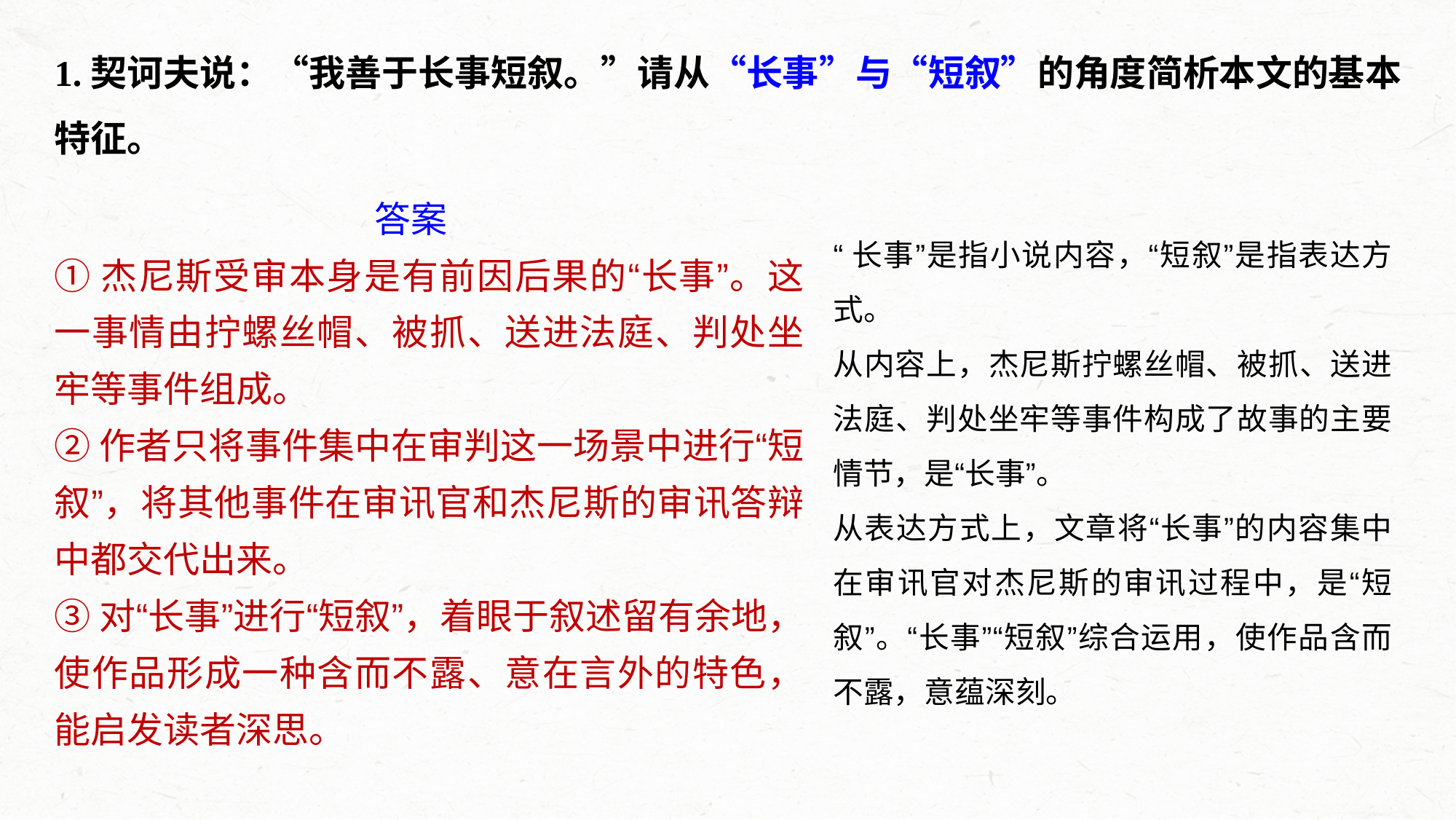

1.契诃夫说：“我善于长事短叙。”请从“长事”与“短叙”的角度简析本文的基本特征。
答案
①杰尼斯受审本身是有前因后果的“长事”。这一事情由拧螺丝帽、被抓、送进法庭、判处坐牢等事件组成。
②作者只将事件集中在审判这一场景中进行“短叙”，将其他事件在审讯官和杰尼斯的审讯答辩中都交代出来。
③对“长事”进行“短叙”，着眼于叙述留有余地，使作品形成一种含而不露、意在言外的特色，能启发读者深思。
“长事”是指小说内容，“短叙”是指表达方式。
从内容上，杰尼斯拧螺丝帽、被抓、送进法庭、判处坐牢等事件构成了故事的主要情节，是“长事”。
从表达方式上，文章将“长事”的内容集中在审讯官对杰尼斯的审讯过程中，是“短叙”。“长事”“短叙”综合运用，使作品含而不露，意蕴深刻。